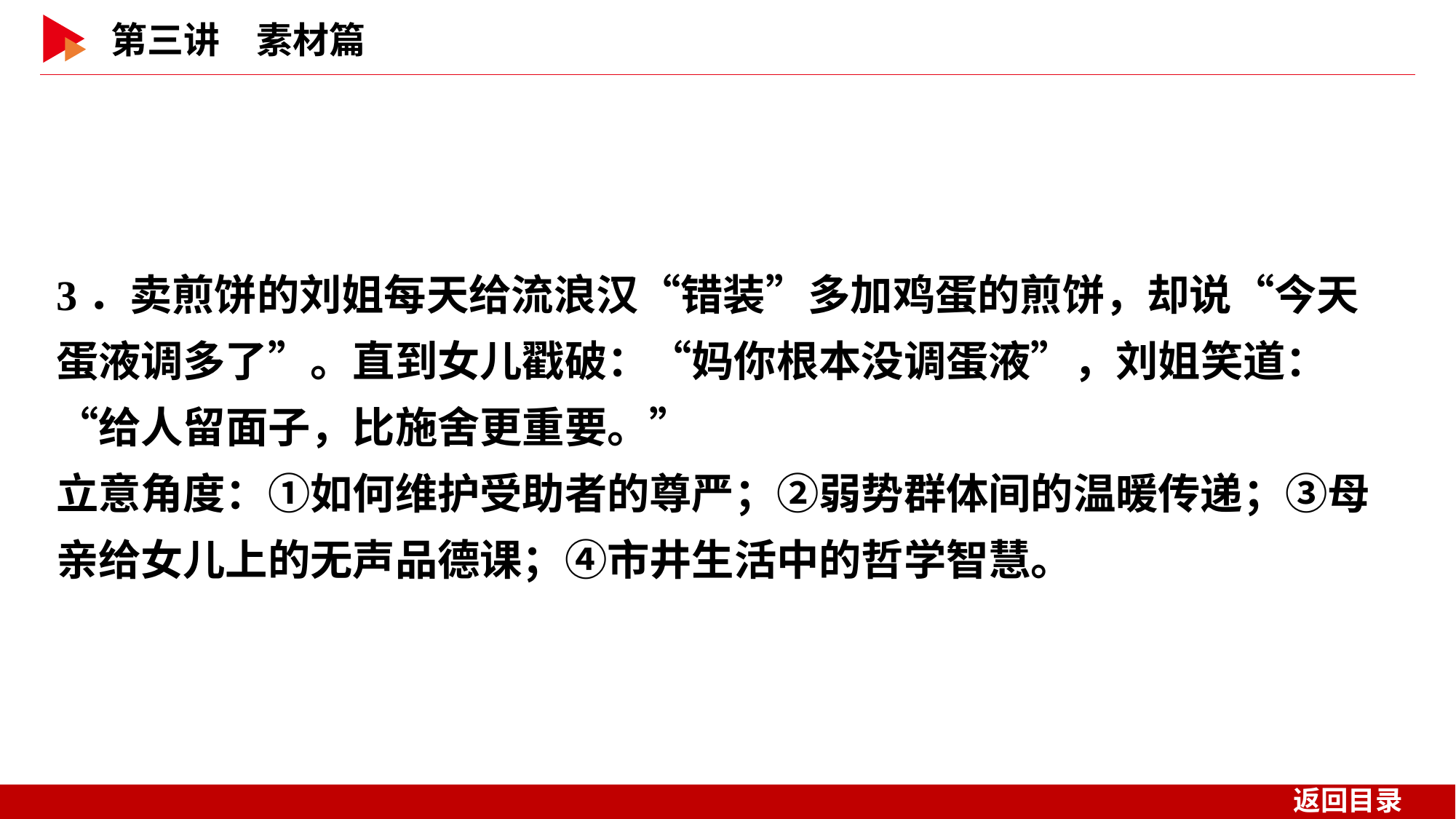

3．卖煎饼的刘姐每天给流浪汉“错装”多加鸡蛋的煎饼，却说“今天蛋液调多了”。直到女儿戳破：“妈你根本没调蛋液”，刘姐笑道：“给人留面子，比施舍更重要。”
立意角度：①如何维护受助者的尊严；②弱势群体间的温暖传递；③母亲给女儿上的无声品德课；④市井生活中的哲学智慧。